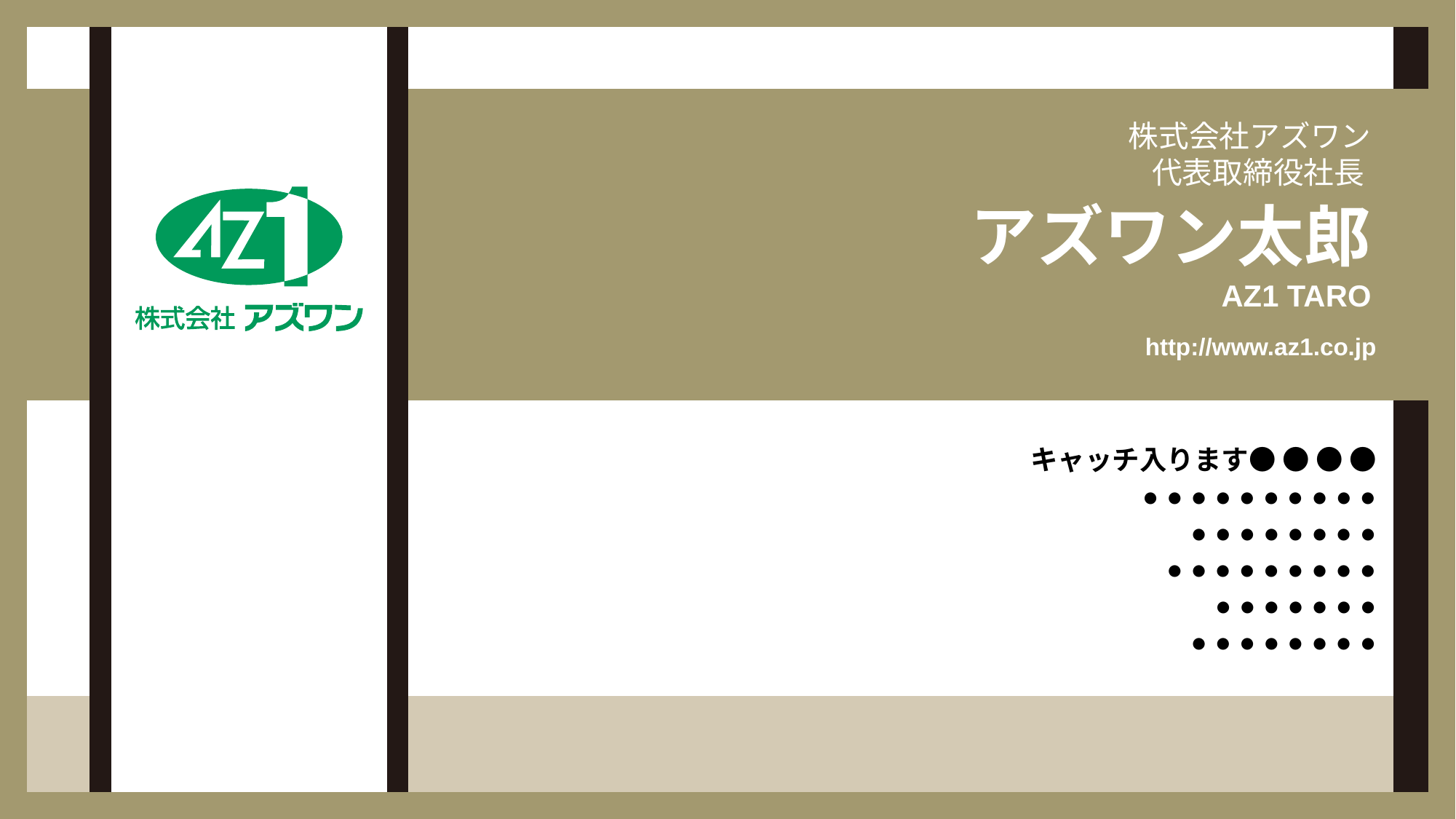

株式会社アズワン
代表取締役社長

# アズワン太郎
AZ1 TARO

http://www.az1.co.jp

キャッチ入ります● ● ● ●
● ● ● ● ● ● ● ● ● ●
● ● ● ● ● ● ● ●
● ● ● ● ● ● ● ● ●
● ● ● ● ● ● ●
● ● ● ● ● ● ● ●